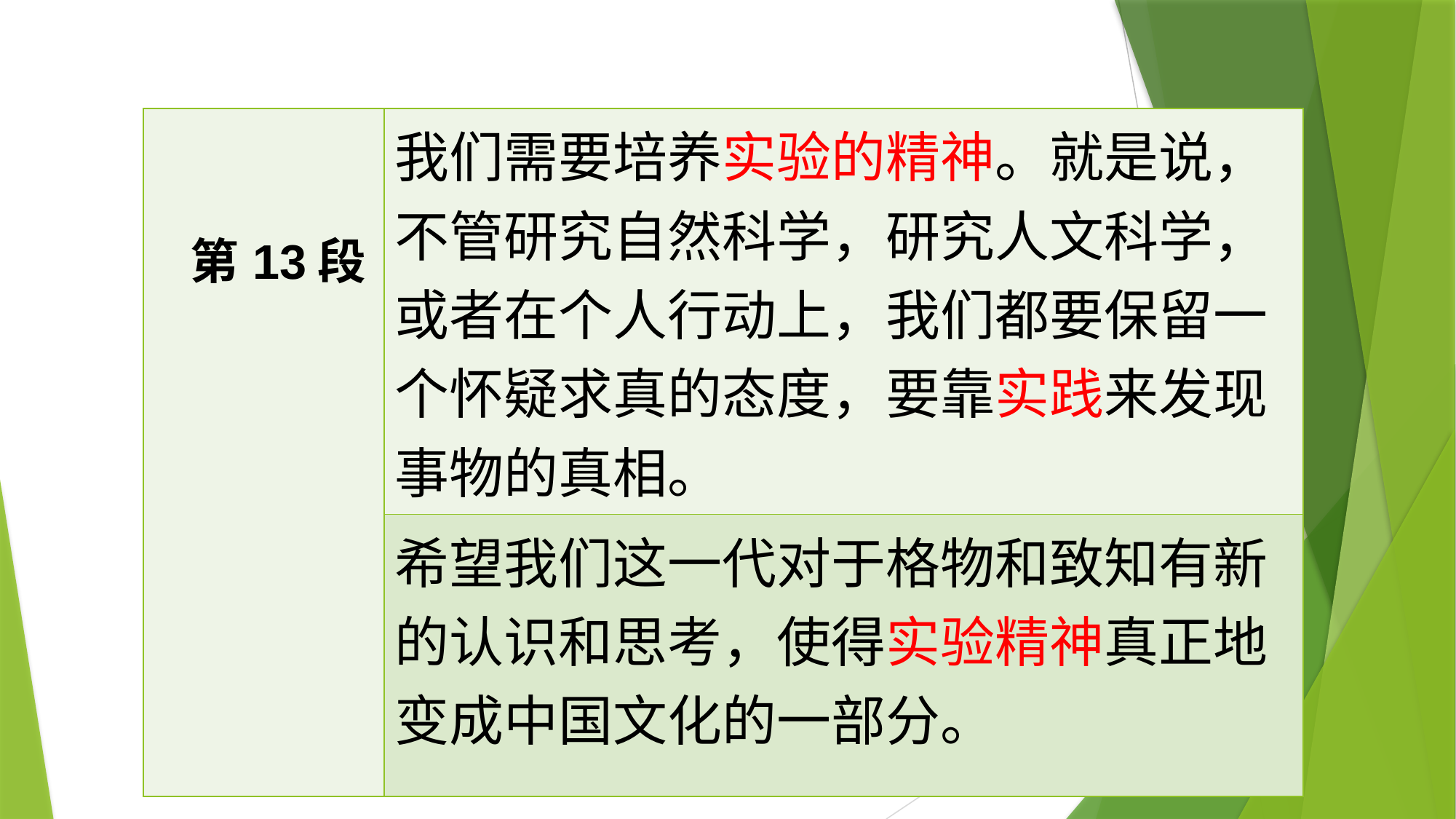

| 第13段 | 我们需要培养实验的精神。就是说，不管研究自然科学，研究人文科学，或者在个人行动上，我们都要保留一个怀疑求真的态度，要靠实践来发现事物的真相。 |
| --- | --- |
|  | 希望我们这一代对于格物和致知有新的认识和思考，使得实验精神真正地变成中国文化的一部分。 |